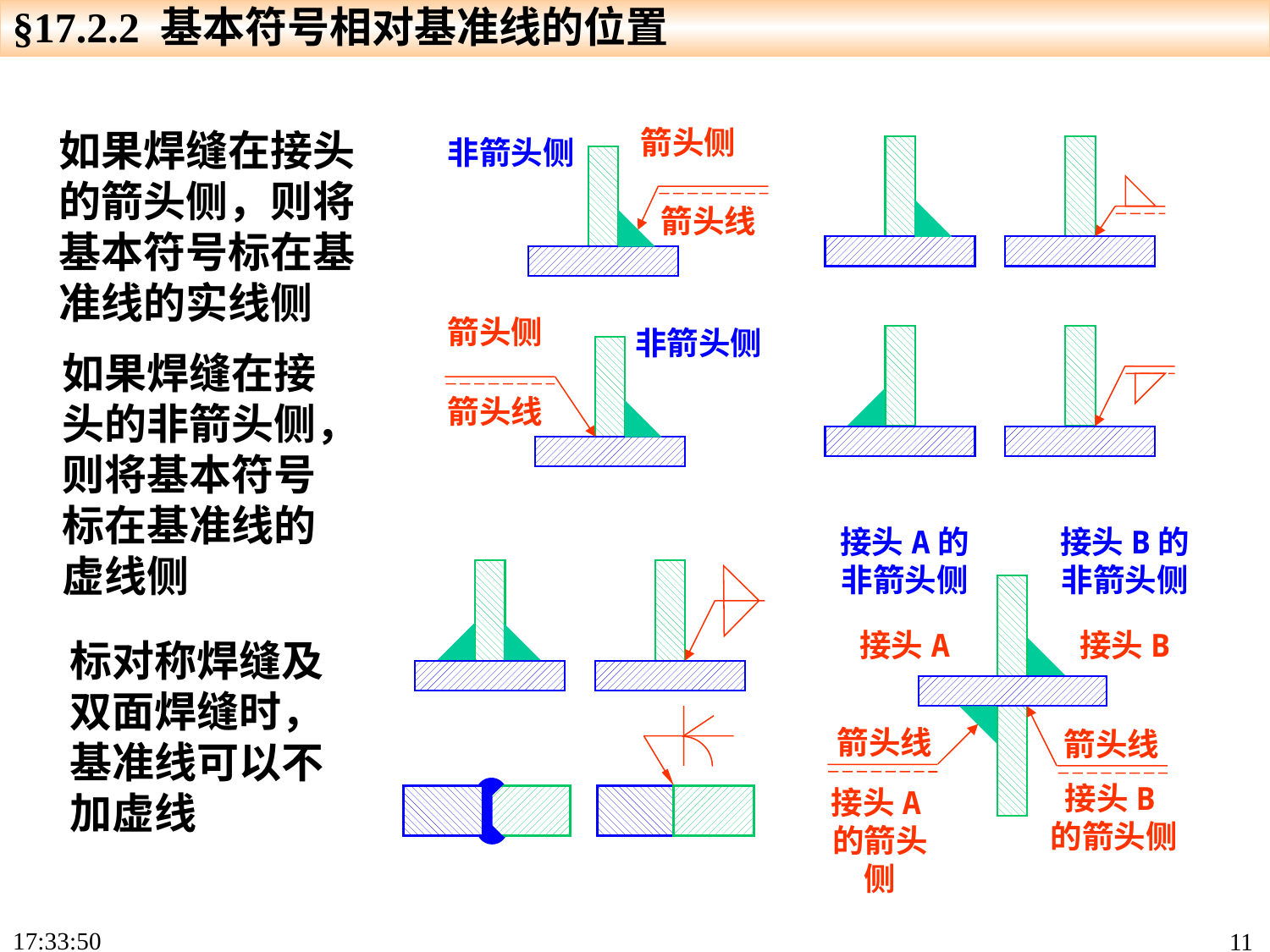

§17.2.2 基本符号相对基准线的位置
如果焊缝在接头的箭头侧，则将基本符号标在基准线的实线侧
箭头侧
非箭头侧

箭头线

箭头侧
非箭头侧

箭头线

如果焊缝在接头的非箭头侧，则将基本符号标在基准线的虚线侧

接头A的非箭头侧
接头B的非箭头侧

接头A
接头B

箭头线
箭头线

接头A的箭头侧
接头B的箭头侧

标对称焊缝及双面焊缝时，基准线可以不加虚线
17:33:50
11